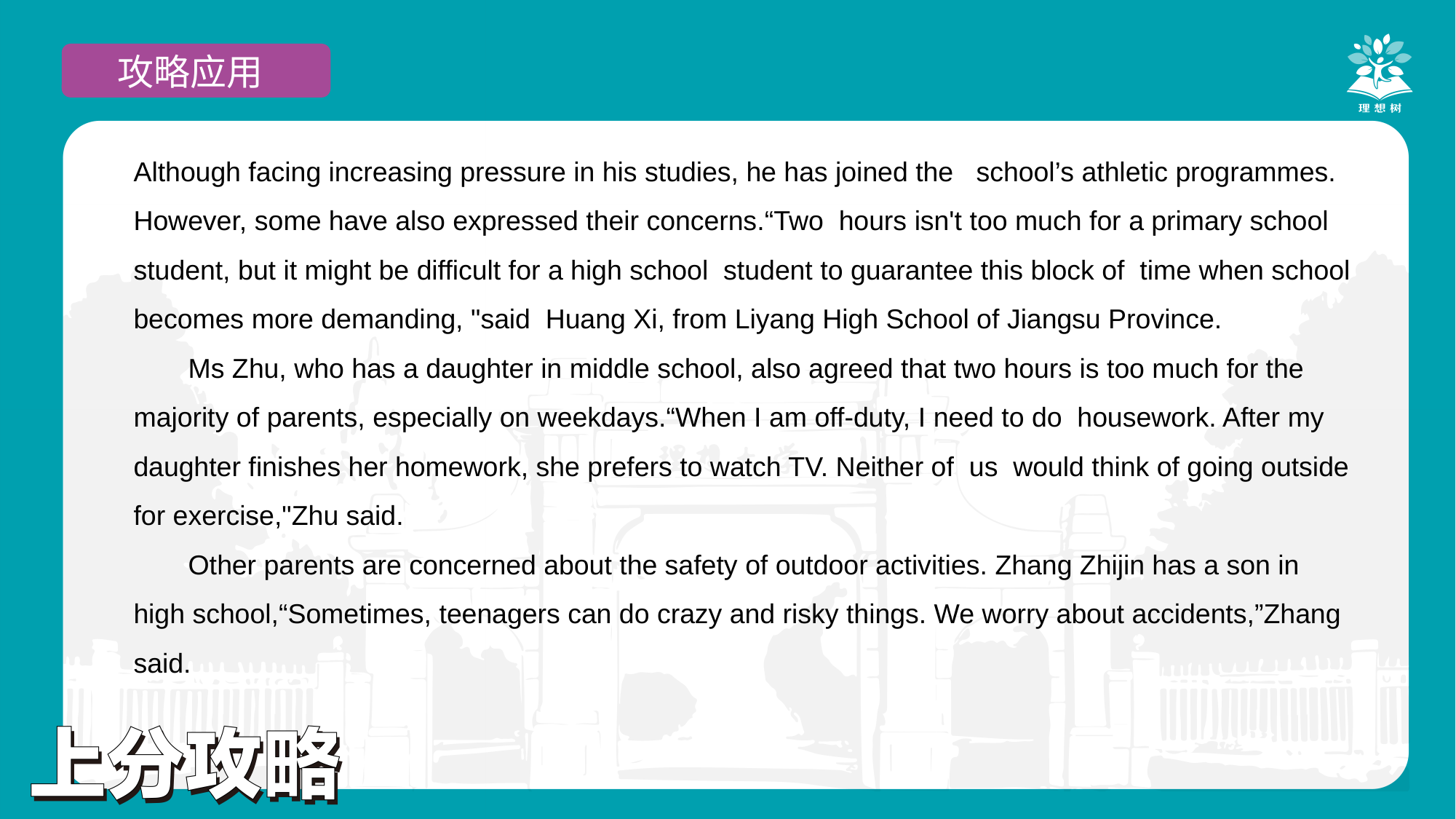

攻略应用
Although facing increasing pressure in his studies, he has joined the   school’s athletic programmes. However, some have also expressed their concerns.“Two  hours isn't too much for a primary school student, but it might be difficult for a high school  student to guarantee this block of  time when school becomes more demanding, "said  Huang Xi, from Liyang High School of Jiangsu Province.
Ms Zhu, who has a daughter in middle school, also agreed that two hours is too much for the majority of parents, especially on weekdays.“When I am off-duty, I need to do  housework. After my daughter finishes her homework, she prefers to watch TV. Neither of  us  would think of going outside for exercise,"Zhu said.
Other parents are concerned about the safety of outdoor activities. Zhang Zhijin has a son in  high school,“Sometimes, teenagers can do crazy and risky things. We worry about accidents,”Zhang said.